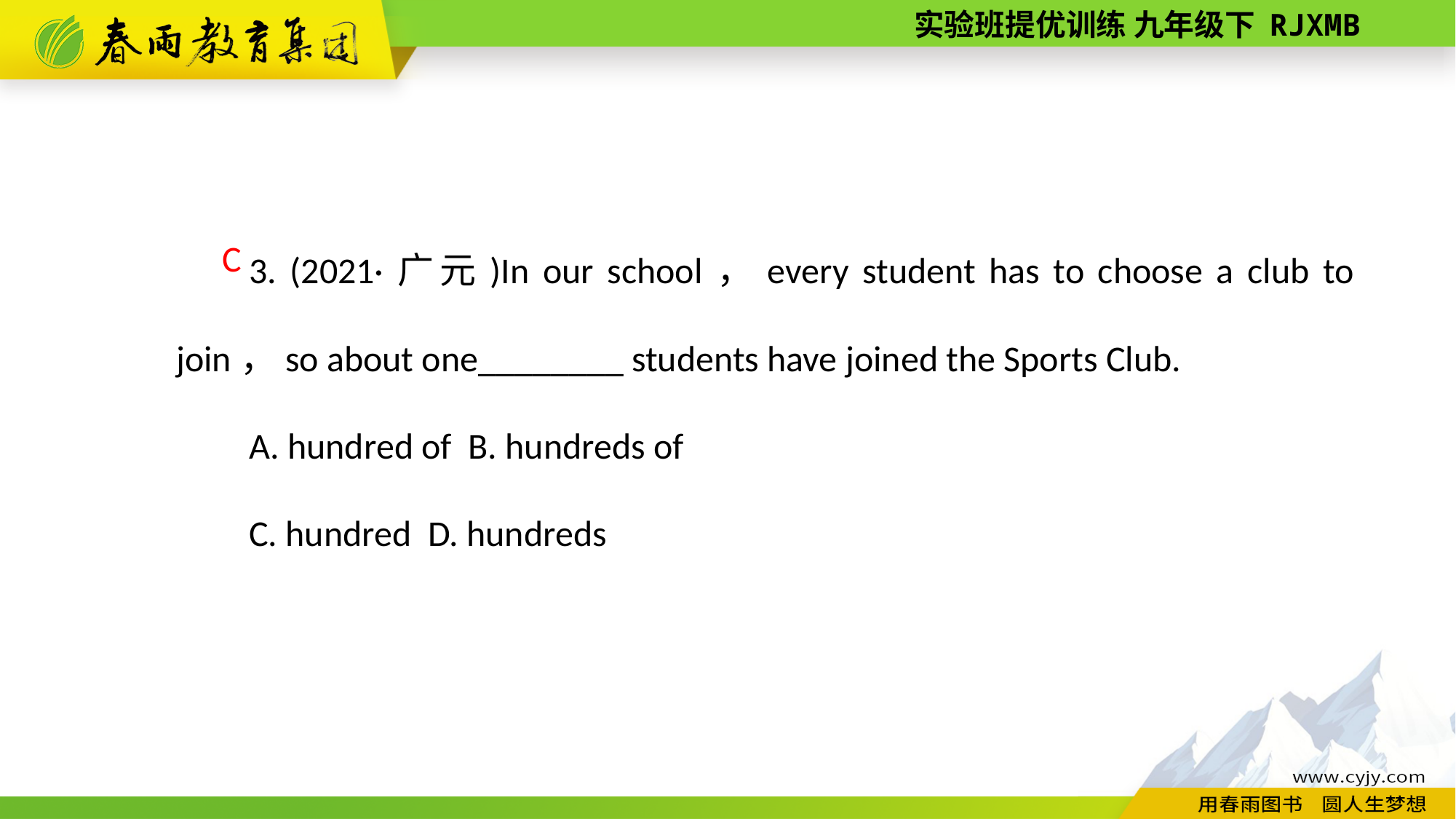

3. (2021·广元)In our school，every student has to choose a club to join，so about one________ students have joined the Sports Club.
A. hundred of  B. hundreds of
C. hundred  D. hundreds
C